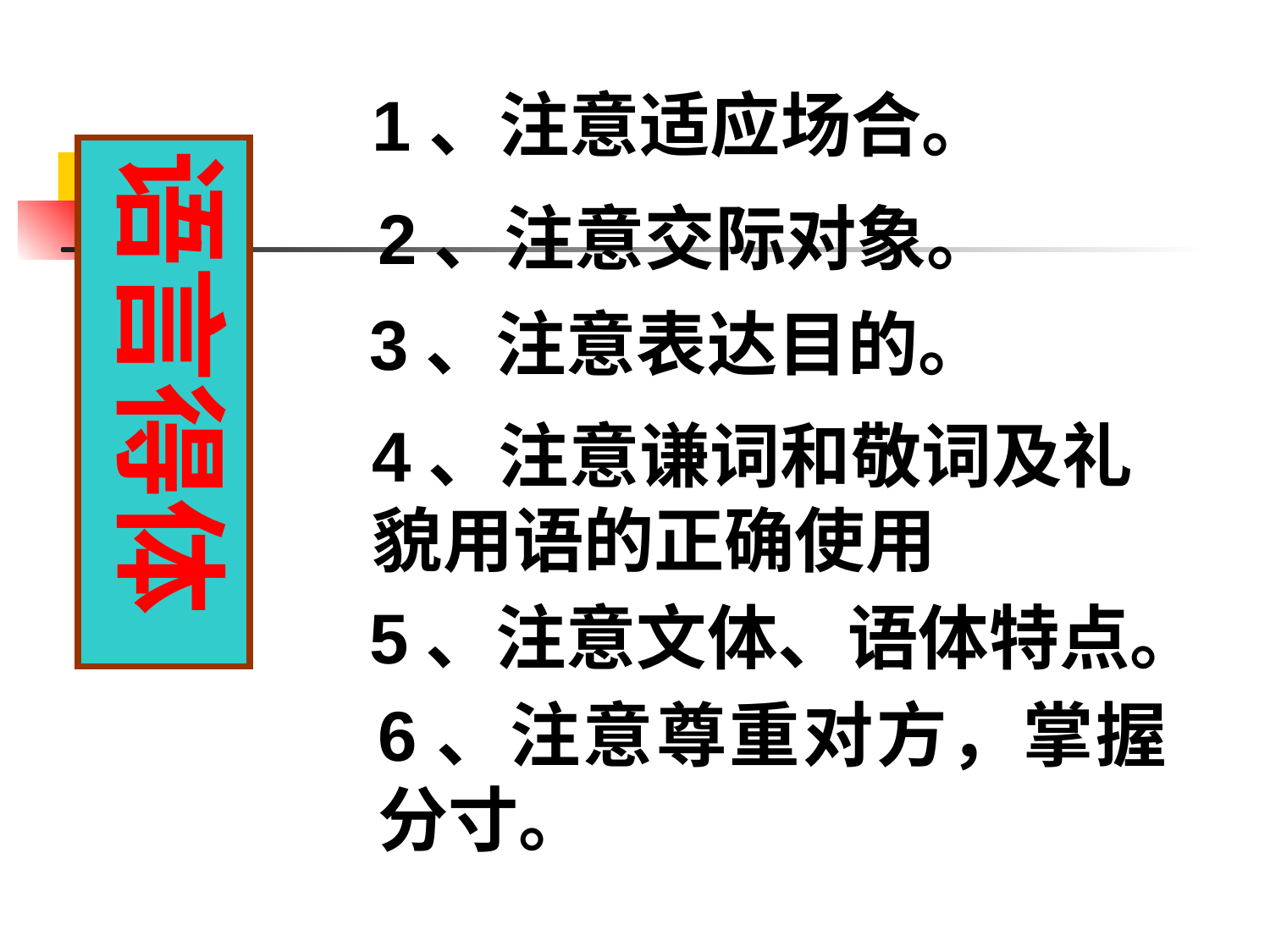

1、注意适应场合。
语言得体
2、注意交际对象。
3、注意表达目的。

4、注意谦词和敬词及礼貌用语的正确使用
5、注意文体、语体特点。
6、注意尊重对方，掌握分寸。